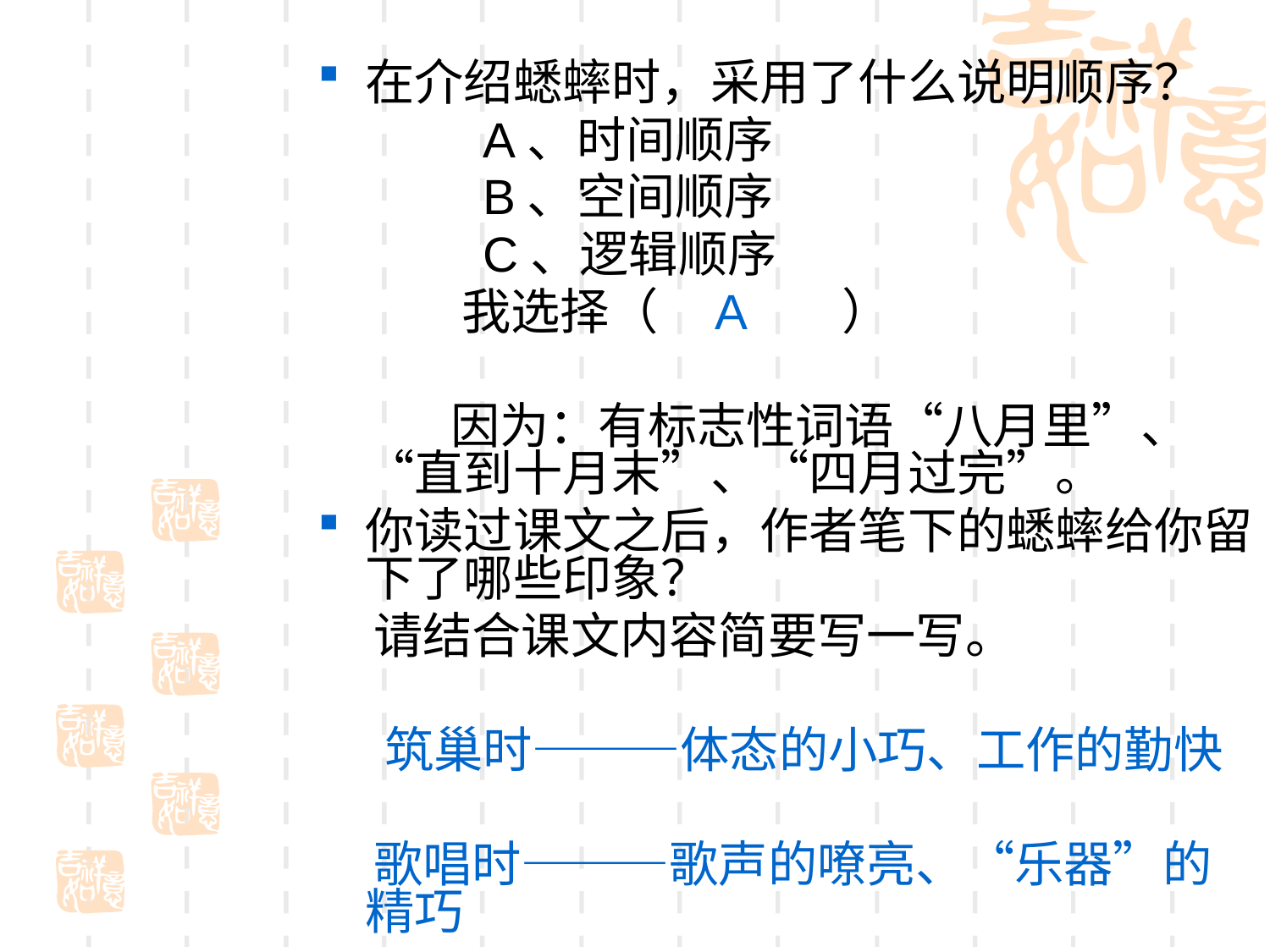

在介绍蟋蟀时，采用了什么说明顺序？
            A、时间顺序
            B、空间顺序
            C、逻辑顺序
            我选择（    A      ）

           因为：有标志性词语“八月里”、“直到十月末”、“四月过完”。
你读过课文之后，作者笔下的蟋蟀给你留下了哪些印象？
    请结合课文内容简要写一写。

     筑巢时———体态的小巧、工作的勤快

    歌唱时———歌声的嘹亮、“乐器”的精巧